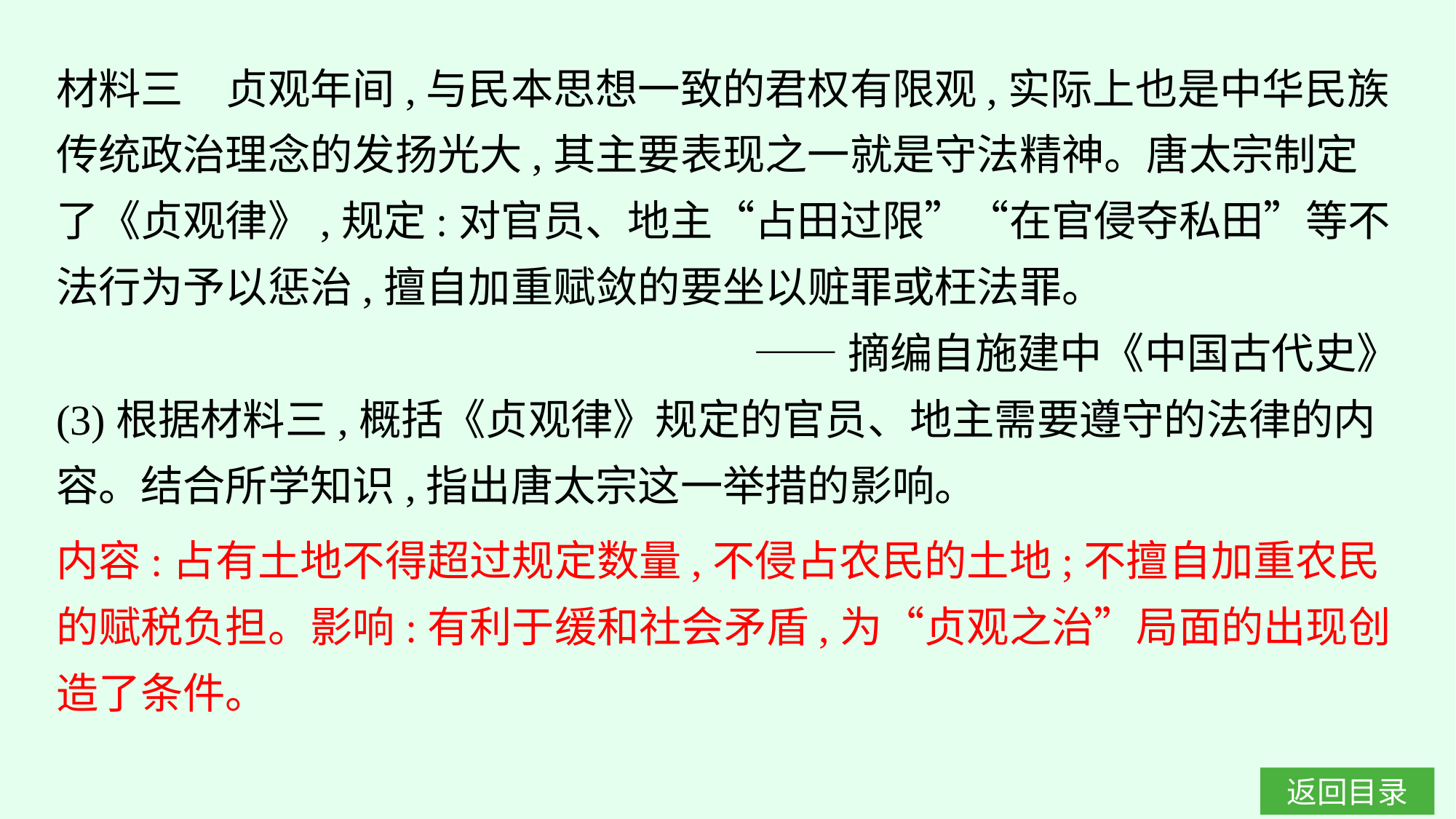

材料三　贞观年间,与民本思想一致的君权有限观,实际上也是中华民族传统政治理念的发扬光大,其主要表现之一就是守法精神。唐太宗制定了《贞观律》,规定:对官员、地主“占田过限”“在官侵夺私田”等不法行为予以惩治,擅自加重赋敛的要坐以赃罪或枉法罪。
——摘编自施建中《中国古代史》
(3)根据材料三,概括《贞观律》规定的官员、地主需要遵守的法律的内容。结合所学知识,指出唐太宗这一举措的影响。
内容:占有土地不得超过规定数量,不侵占农民的土地;不擅自加重农民的赋税负担。影响:有利于缓和社会矛盾,为“贞观之治”局面的出现创造了条件。